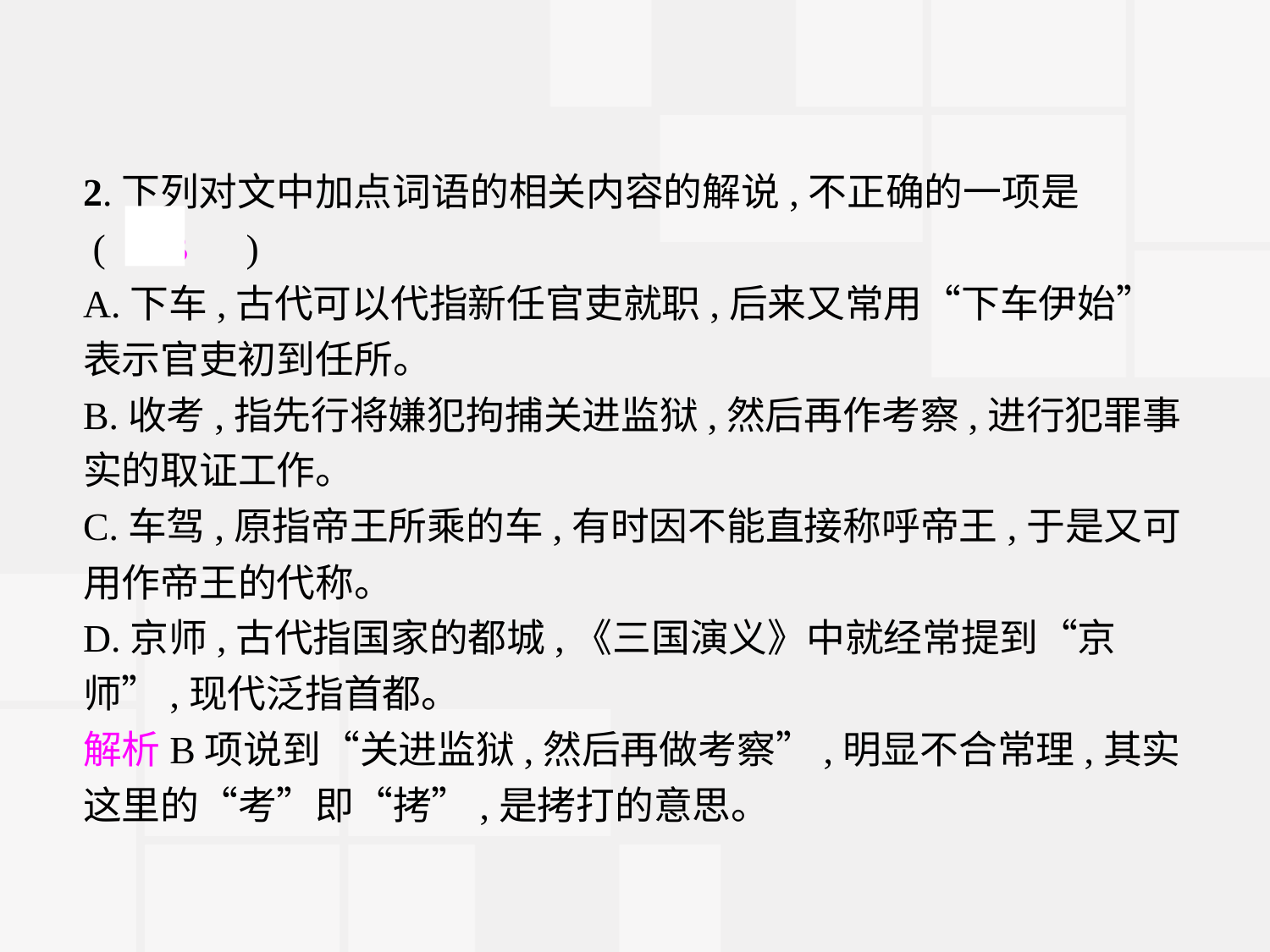

2.下列对文中加点词语的相关内容的解说,不正确的一项是
 (　B　)
A.下车,古代可以代指新任官吏就职,后来又常用“下车伊始”表示官吏初到任所。
B.收考,指先行将嫌犯拘捕关进监狱,然后再作考察,进行犯罪事实的取证工作。
C.车驾,原指帝王所乘的车,有时因不能直接称呼帝王,于是又可用作帝王的代称。
D.京师,古代指国家的都城,《三国演义》中就经常提到“京师”,现代泛指首都。
解析B项说到“关进监狱,然后再做考察”,明显不合常理,其实这里的“考”即“拷”,是拷打的意思。